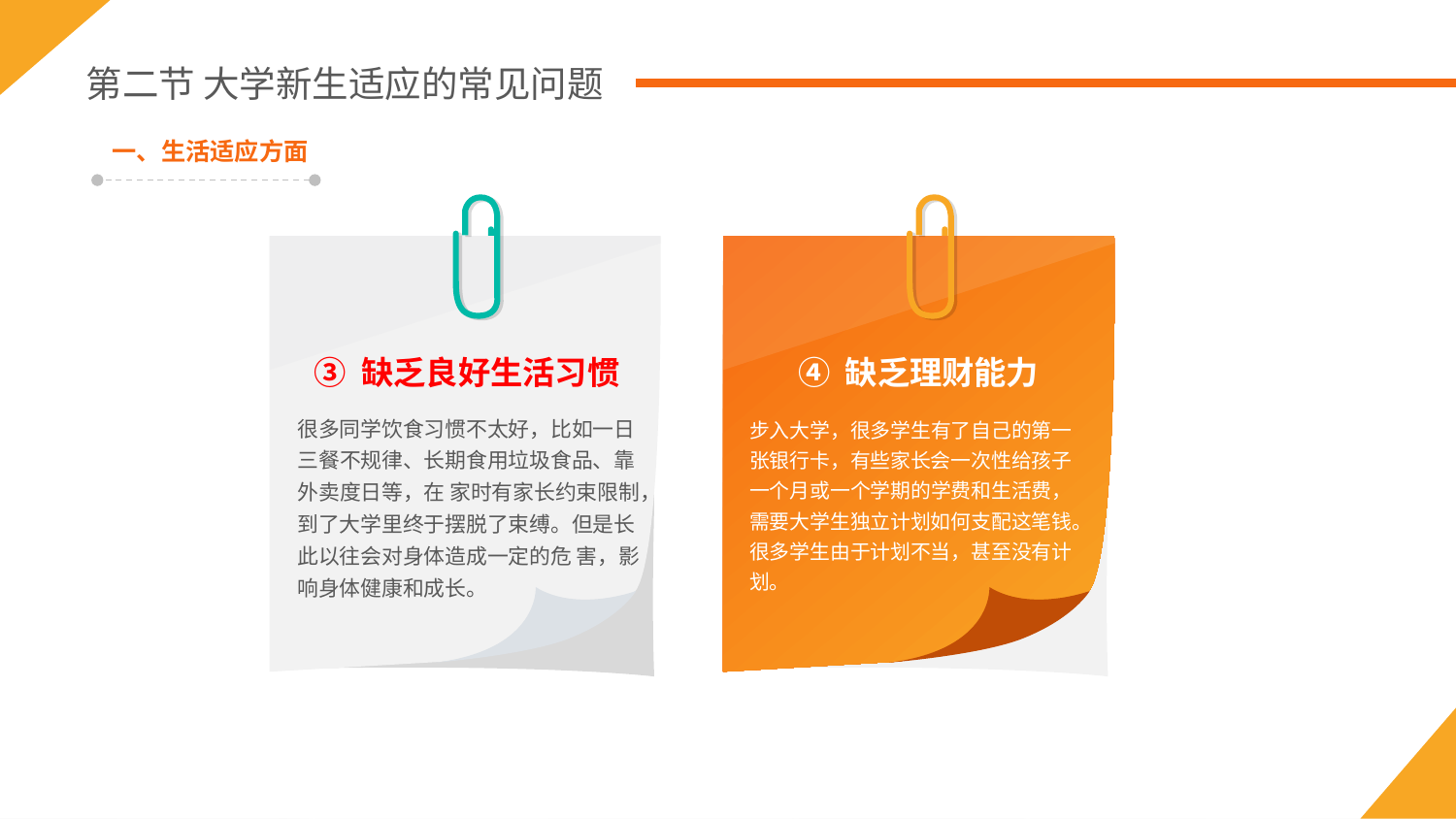

第二节 大学新生适应的常见问题
一、生活适应方面

③ 缺乏良好生活习惯
很多同学饮食习惯不太好，比如一日三餐不规律、长期食用垃圾食品、靠外卖度日等，在 家时有家长约束限制，到了大学里终于摆脱了束缚。但是长此以往会对身体造成一定的危 害，影响身体健康和成长。

④ 缺乏理财能力
步入大学，很多学生有了自己的第一张银行卡，有些家长会一次性给孩子一个月或一个学期的学费和生活费，需要大学生独立计划如何支配这笔钱。很多学生由于计划不当，甚至没有计划。